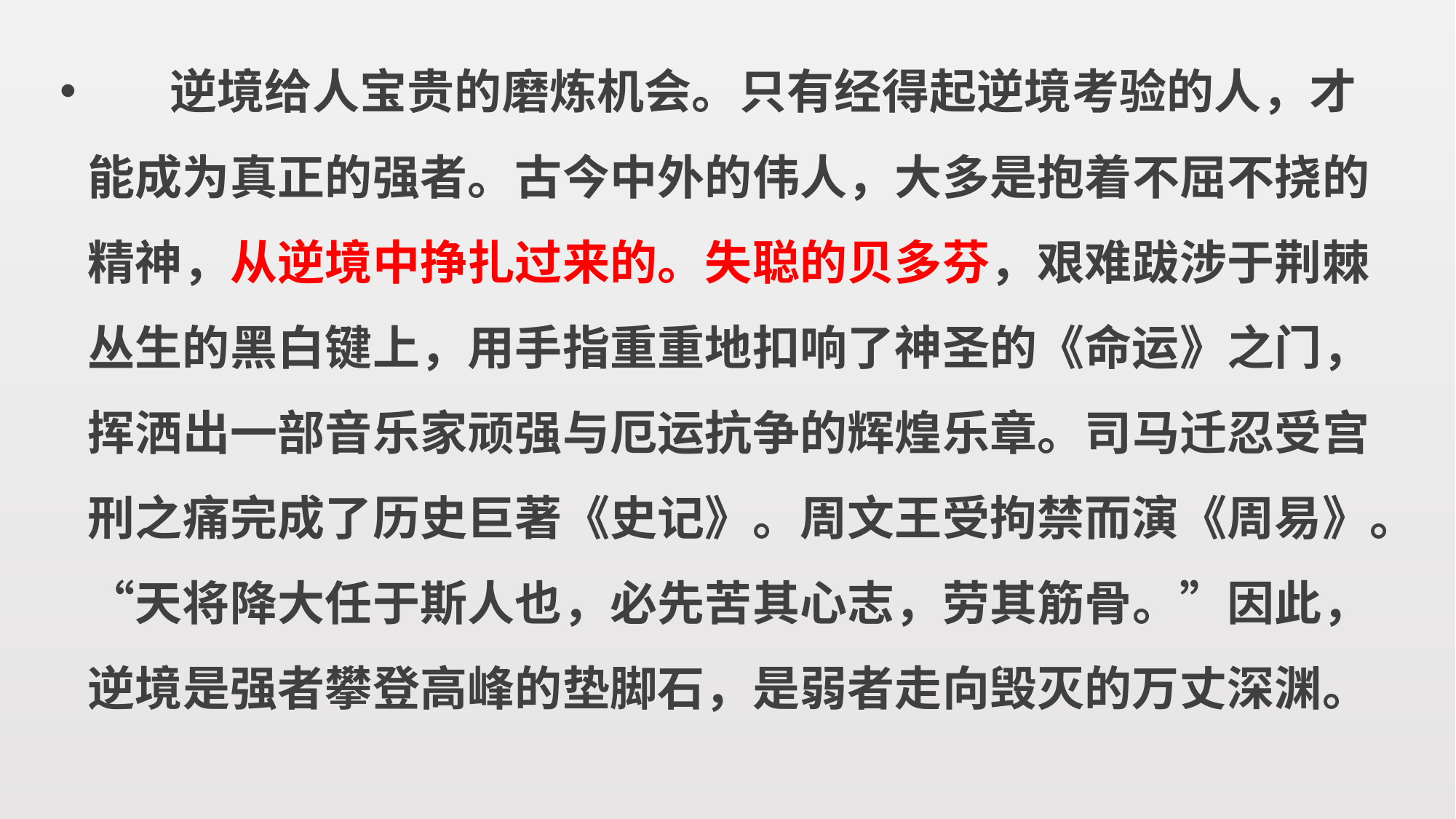

逆境给人宝贵的磨炼机会。只有经得起逆境考验的人，才能成为真正的强者。古今中外的伟人，大多是抱着不屈不挠的精神，从逆境中挣扎过来的。失聪的贝多芬，艰难跋涉于荆棘丛生的黑白键上，用手指重重地扣响了神圣的《命运》之门，挥洒出一部音乐家顽强与厄运抗争的辉煌乐章。司马迁忍受宫刑之痛完成了历史巨著《史记》。周文王受拘禁而演《周易》。“天将降大任于斯人也，必先苦其心志，劳其筋骨。”因此，逆境是强者攀登高峰的垫脚石，是弱者走向毁灭的万丈深渊。